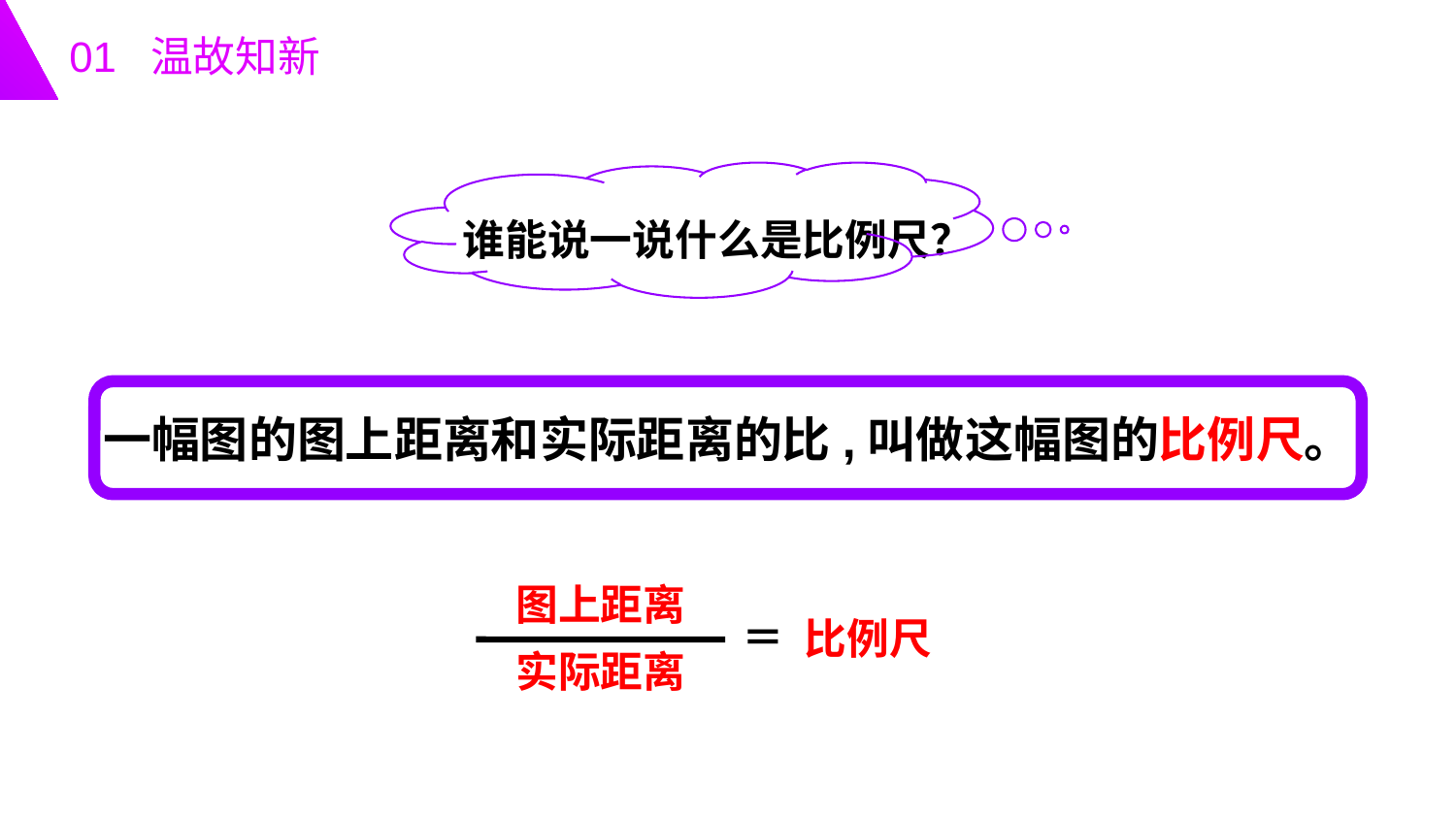

01  温故知新

谁能说一说什么是比例尺？
一幅图的图上距离和实际距离的比,叫做这幅图的比例尺。
图上距离
＝
比例尺
实际距离